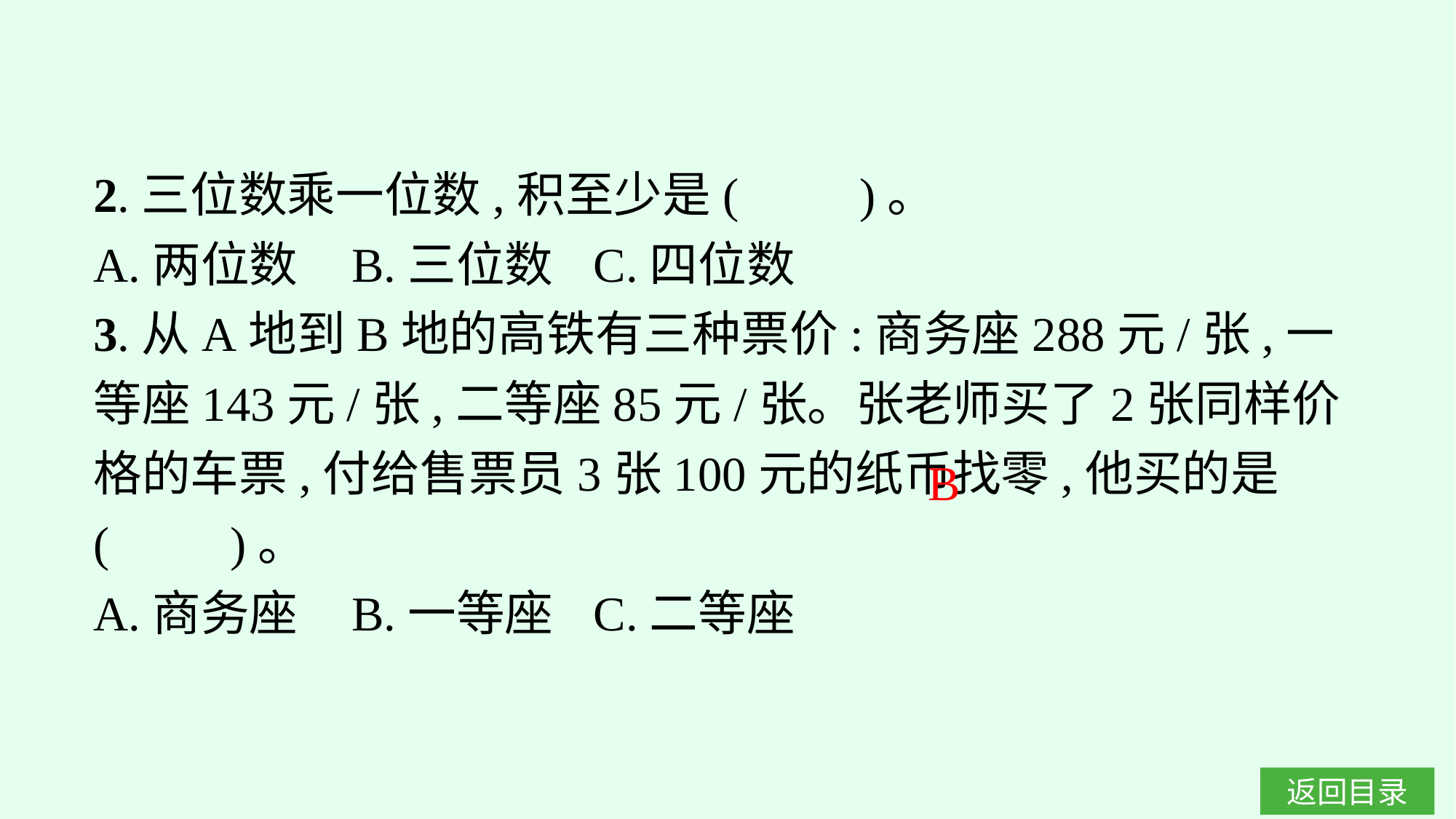

2.三位数乘一位数,积至少是(　　)。
A.两位数	B.三位数	C.四位数
3.从A地到B地的高铁有三种票价:商务座288元/张,一等座143元/张,二等座85元/张。张老师买了2张同样价格的车票,付给售票员3张100元的纸币找零,他买的是(　　)。
A.商务座	B.一等座	C.二等座
B